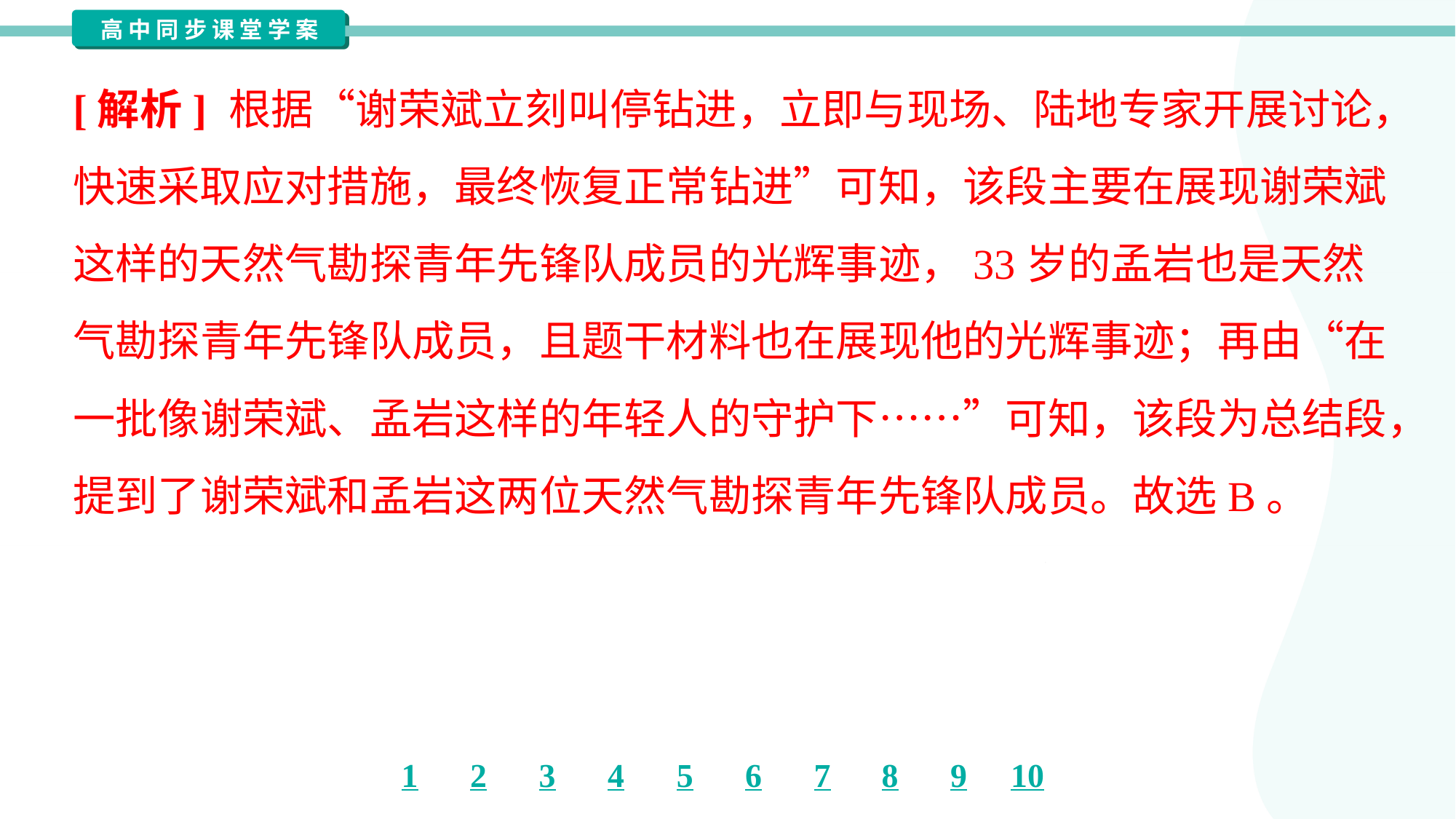

[解析] 根据“谢荣斌立刻叫停钻进，立即与现场、陆地专家开展讨论，
快速采取应对措施，最终恢复正常钻进”可知，该段主要在展现谢荣斌
这样的天然气勘探青年先锋队成员的光辉事迹，33岁的孟岩也是天然
气勘探青年先锋队成员，且题干材料也在展现他的光辉事迹；再由“在
一批像谢荣斌、孟岩这样的年轻人的守护下……”可知，该段为总结段，
提到了谢荣斌和孟岩这两位天然气勘探青年先锋队成员。故选B。